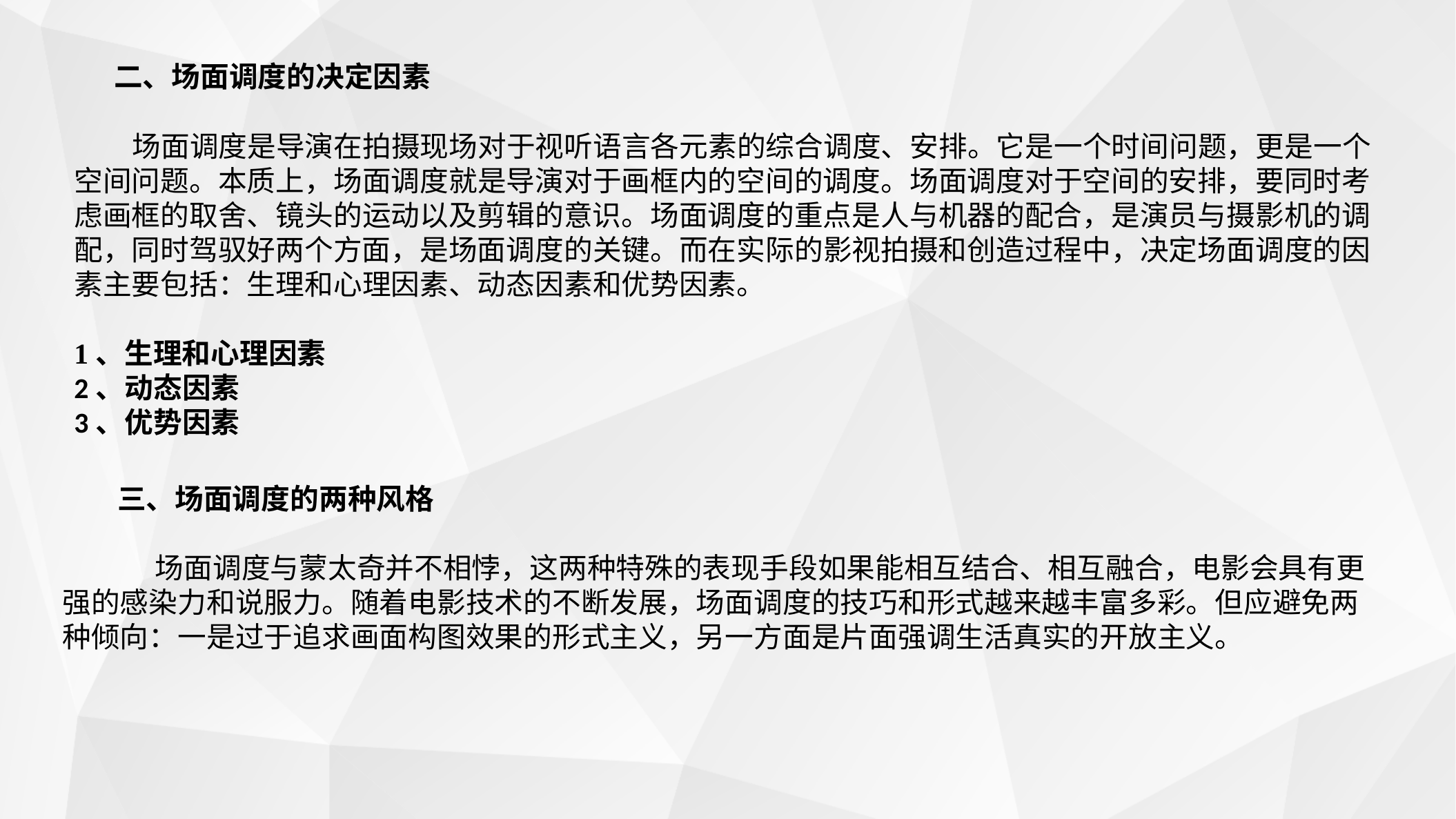

二、场面调度的决定因素
        场面调度是导演在拍摄现场对于视听语言各元素的综合调度、安排。它是一个时间问题，更是一个空间问题。本质上，场面调度就是导演对于画框内的空间的调度。场面调度对于空间的安排，要同时考虑画框的取舍、镜头的运动以及剪辑的意识。场面调度的重点是人与机器的配合，是演员与摄影机的调配，同时驾驭好两个方面，是场面调度的关键。而在实际的影视拍摄和创造过程中，决定场面调度的因素主要包括：生理和心理因素、动态因素和优势因素。
1、生理和心理因素
2、动态因素
3、优势因素
  三、场面调度的两种风格
        场面调度与蒙太奇并不相悖，这两种特殊的表现手段如果能相互结合、相互融合，电影会具有更强的感染力和说服力。随着电影技术的不断发展，场面调度的技巧和形式越来越丰富多彩。但应避免两种倾向：一是过于追求画面构图效果的形式主义，另一方面是片面强调生活真实的开放主义。